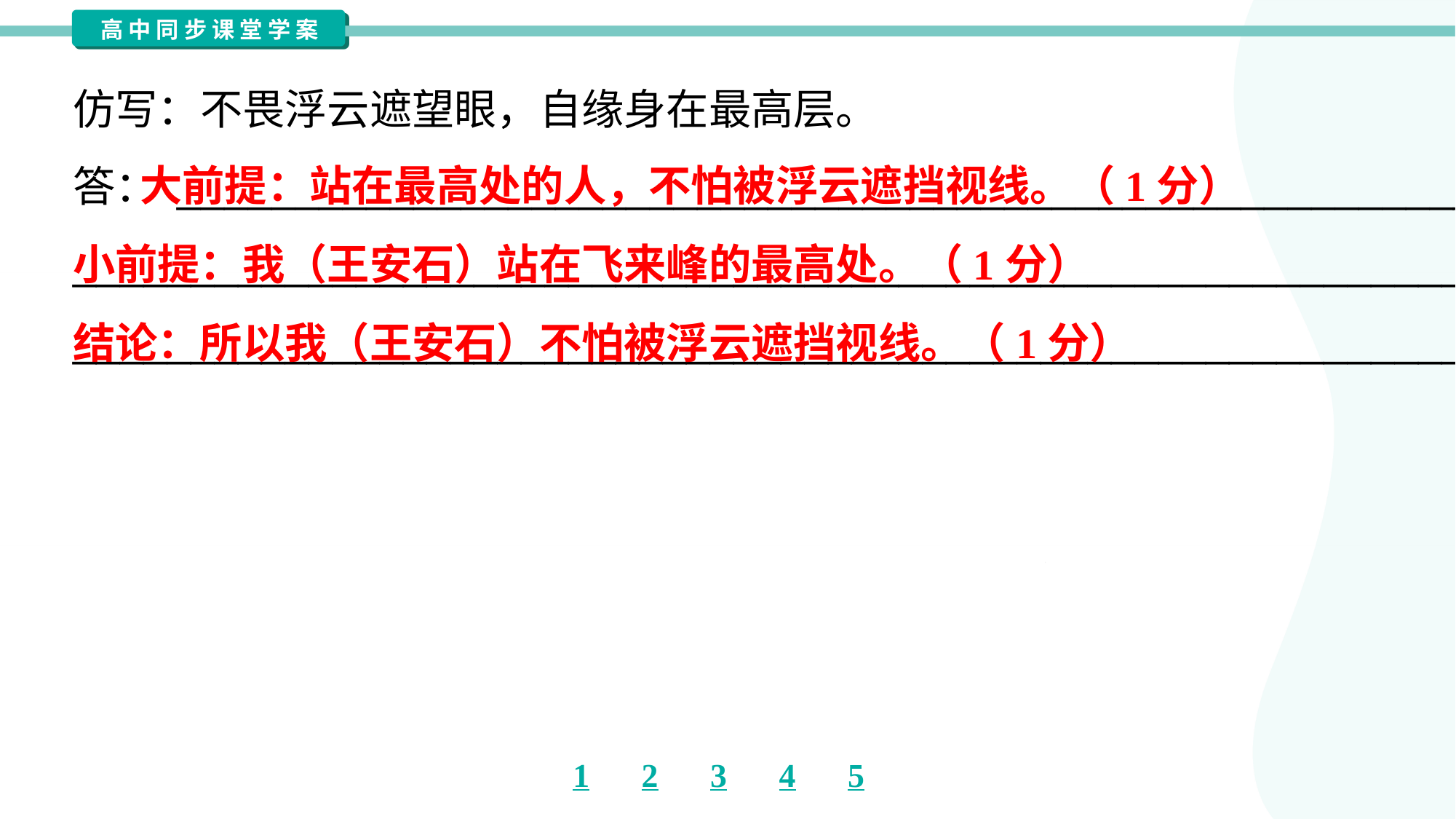

仿写：不畏浮云遮望眼，自缘身在最高层。
答： ________________________________________________________
_____________________________________________________________
_____________________________________________________________
      大前提：站在最高处的人，不怕被浮云遮挡视线。（1分）
小前提：我（王安石）站在飞来峰的最高处。（1分）
结论：所以我（王安石）不怕被浮云遮挡视线。（1分）